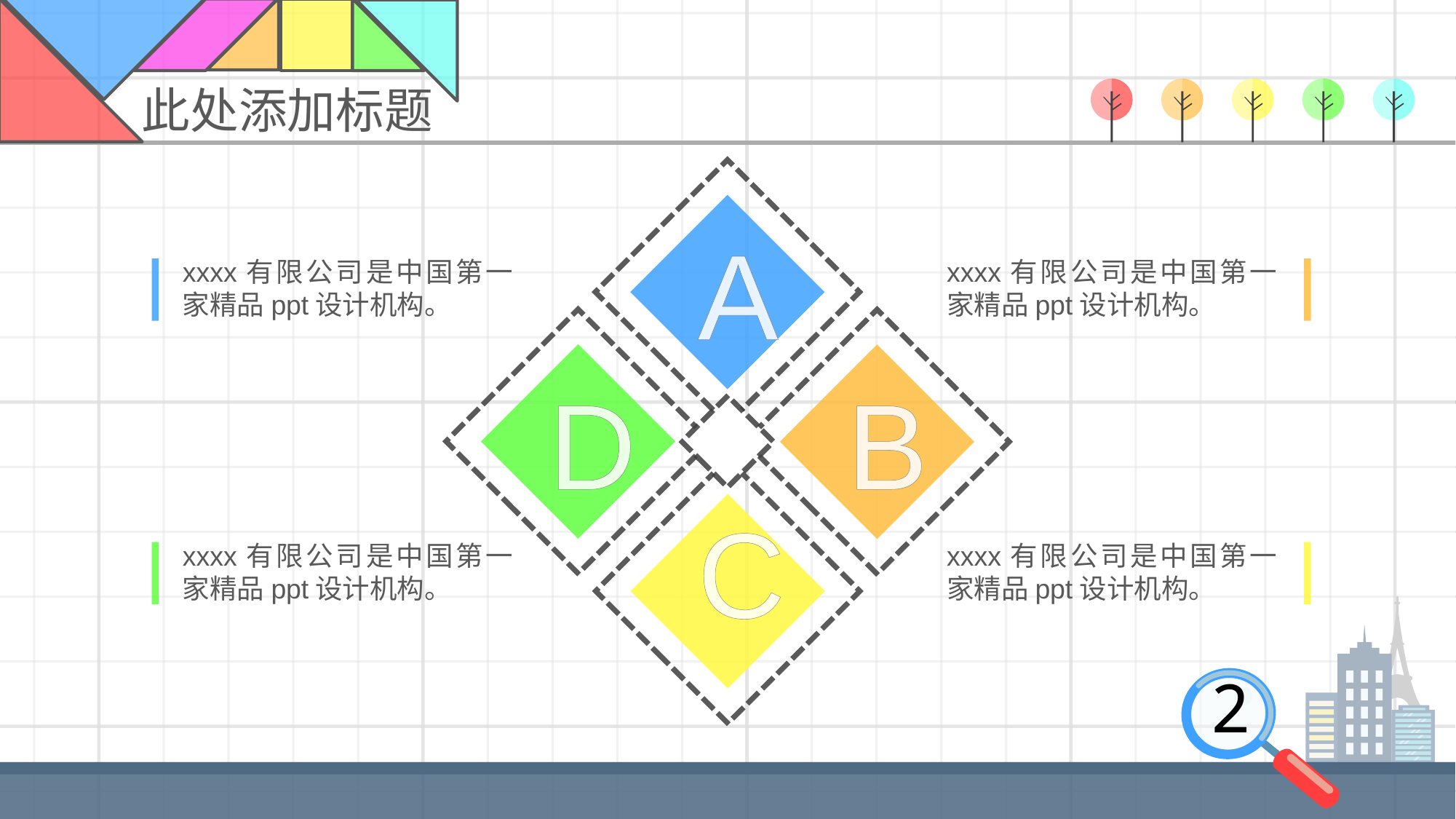

此处添加标题

A

D
B

C

xxxx有限公司是中国第一家精品ppt设计机构。

xxxx有限公司是中国第一家精品ppt设计机构。

xxxx有限公司是中国第一家精品ppt设计机构。

xxxx有限公司是中国第一家精品ppt设计机构。

2